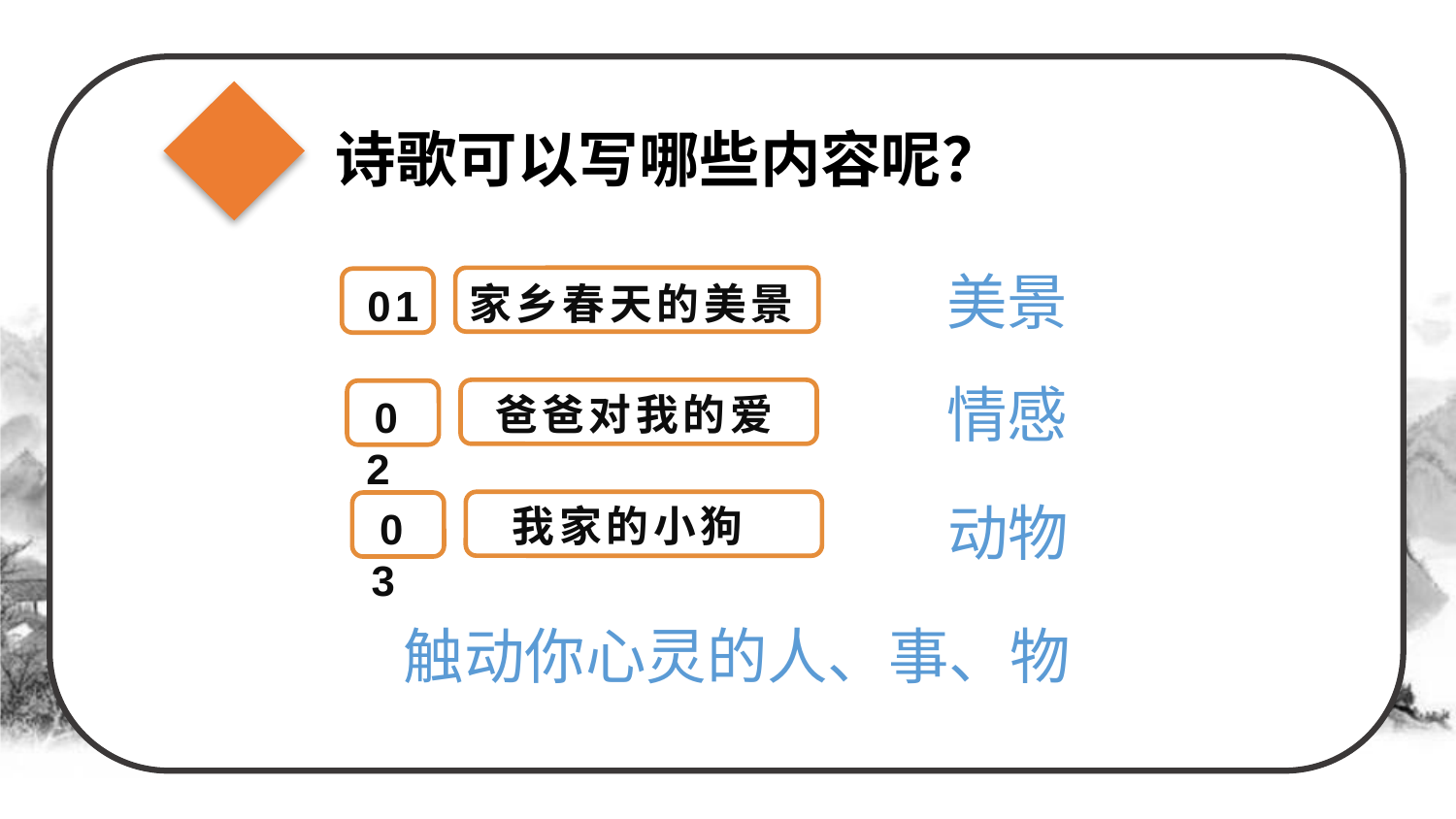

诗歌可以写哪些内容呢？
美景

家乡春天的美景

01
情感

爸爸对我的爱

02
动物

我家的小狗

03
触动你心灵的人、事、物